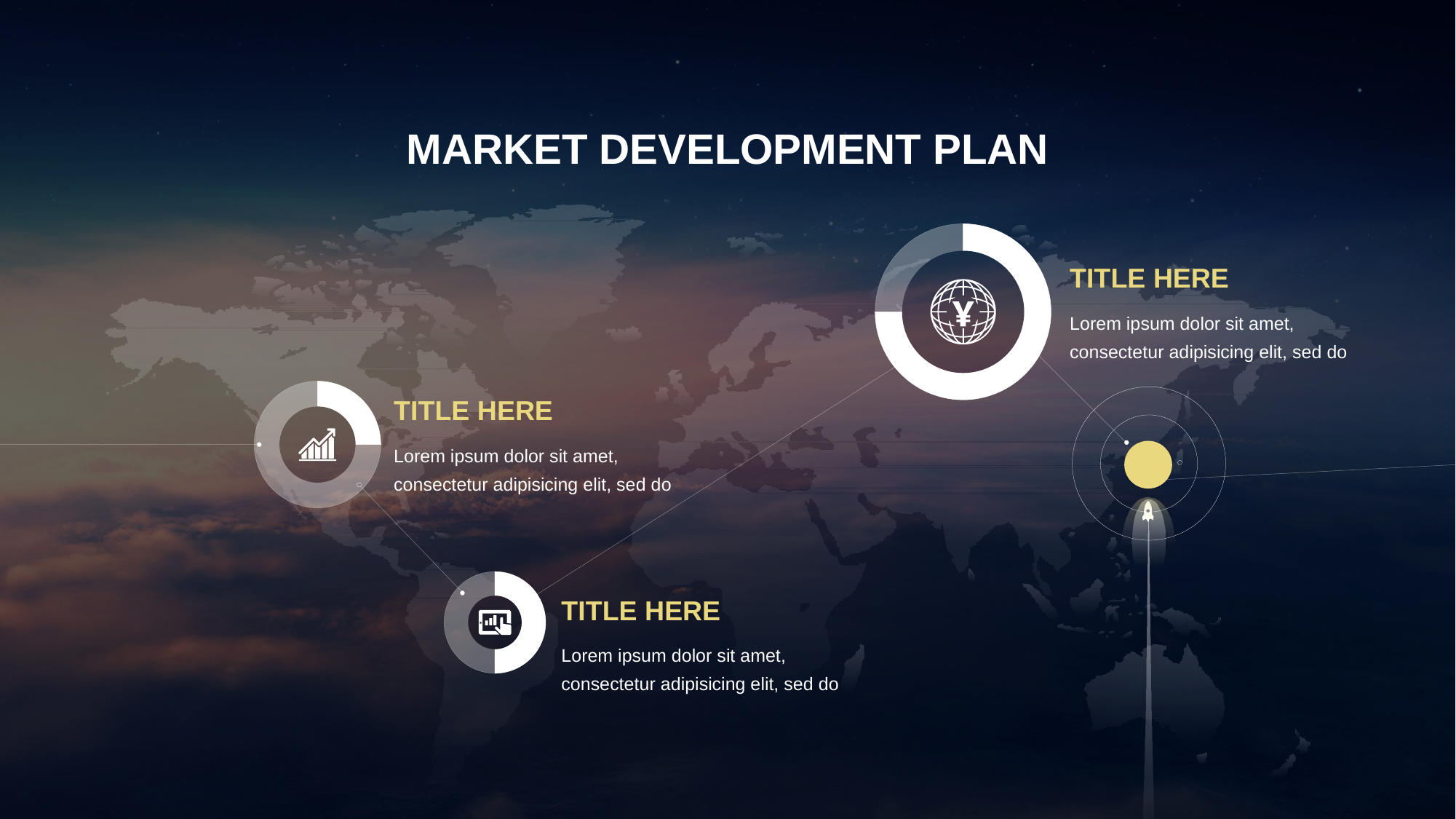

MARKET DEVELOPMENT PLAN

### Chart

| Category | 销售额 |
|---|---|
| 第一季度 | 0.75 |
| 第二季度 | 0.25 |

TITLE HERE
Lorem ipsum dolor sit amet, consectetur adipisicing elit, sed do

### Chart

| Category | 销售额 |
|---|---|
| 第一季度 | 0.25 |
| 第二季度 | 0.75 |
TITLE HERE
Lorem ipsum dolor sit amet, consectetur adipisicing elit, sed do

### Chart

| Category | 销售额 |
|---|---|
| 第一季度 | 0.5 |
| 第二季度 | 0.5 |
TITLE HERE
Lorem ipsum dolor sit amet, consectetur adipisicing elit, sed do